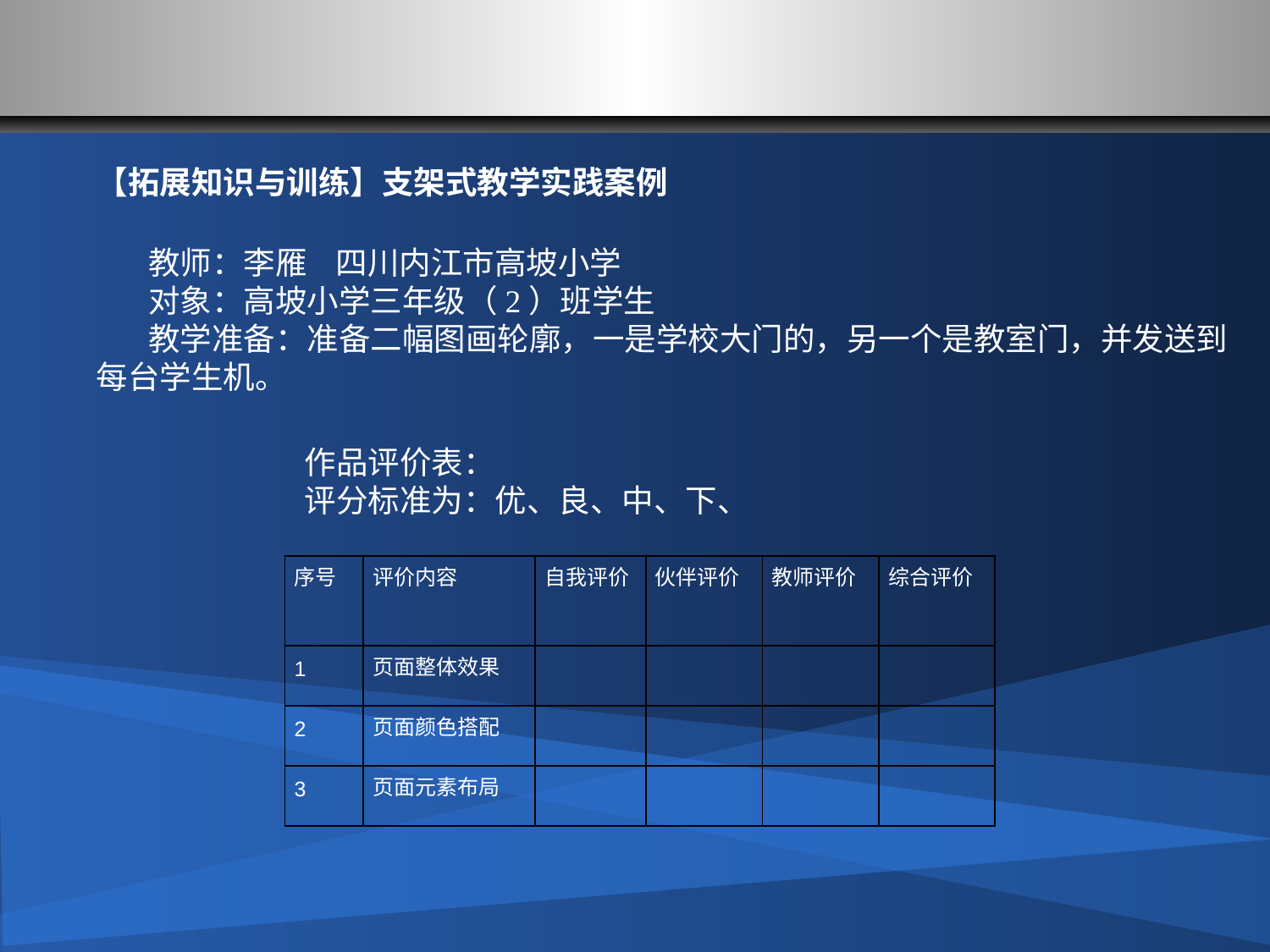

#
【拓展知识与训练】支架式教学实践案例
 教师：李雁    四川内江市高坡小学
 对象：高坡小学三年级（2）班学生
 教学准备：准备二幅图画轮廓，一是学校大门的，另一个是教室门，并发送到每台学生机。
作品评价表：
评分标准为：优、良、中、下、
| 序号 | 评价内容 | 自我评价 | 伙伴评价 | 教师评价 | 综合评价 |
| --- | --- | --- | --- | --- | --- |
| 1 | 页面整体效果 |  |  |  |  |
| 2 | 页面颜色搭配 |  |  |  |  |
| 3 | 页面元素布局 |  |  |  |  |